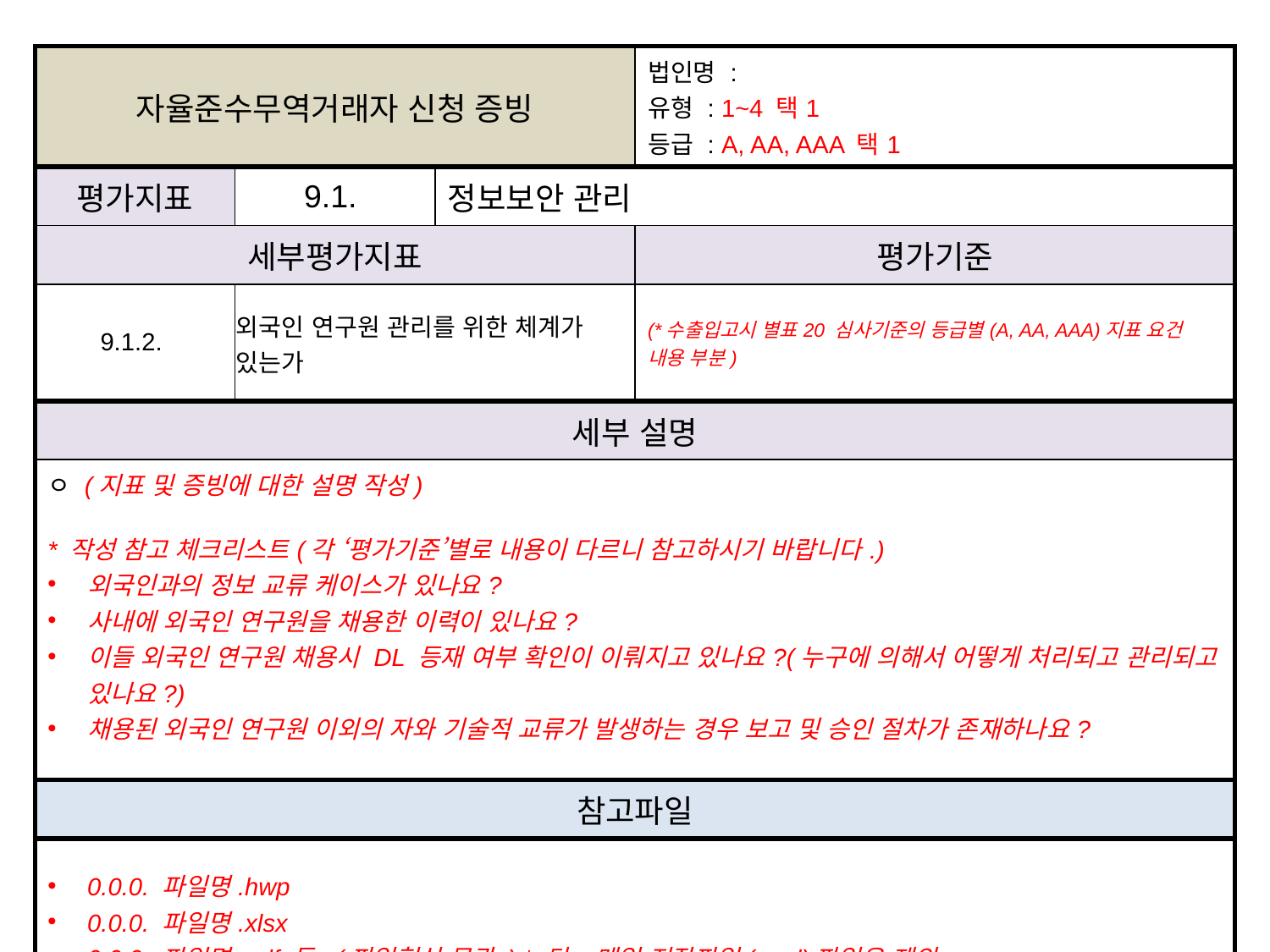

| 자율준수무역거래자 신청 증빙 |  |  | 법인명 : 유형 : 1~4 택1 등급 : A, AA, AAA 택1 |
| --- | --- | --- | --- |
| 평가지표 | 9.1. | 정보보안 관리 |  |
| 세부평가지표 |  |  | 평가기준 |
| 9.1.2. | 외국인 연구원 관리를 위한 체계가 있는가 |  | (\*수출입고시 별표20 심사기준의 등급별(A, AA, AAA)지표 요건 내용 부분) |
| 세부 설명 |  |  |  |
| ㅇ (지표 및 증빙에 대한 설명 작성) \* 작성 참고 체크리스트(각 ‘평가기준’별로 내용이 다르니 참고하시기 바랍니다.) 외국인과의 정보 교류 케이스가 있나요? 사내에 외국인 연구원을 채용한 이력이 있나요? 이들 외국인 연구원 채용시 DL 등재 여부 확인이 이뤄지고 있나요?(누구에 의해서 어떻게 처리되고 관리되고 있나요?) 채용된 외국인 연구원 이외의 자와 기술적 교류가 발생하는 경우 보고 및 승인 절차가 존재하나요? |  |  |  |
| 참고파일 |  |  |  |
| 0.0.0. 파일명.hwp 0.0.0. 파일명.xlsx 0.0.0. 파일명.pdf 등. (파일형식 무관.) \* 단, 메일 저장파일(.eml)파일은 제외 |  |  |  |